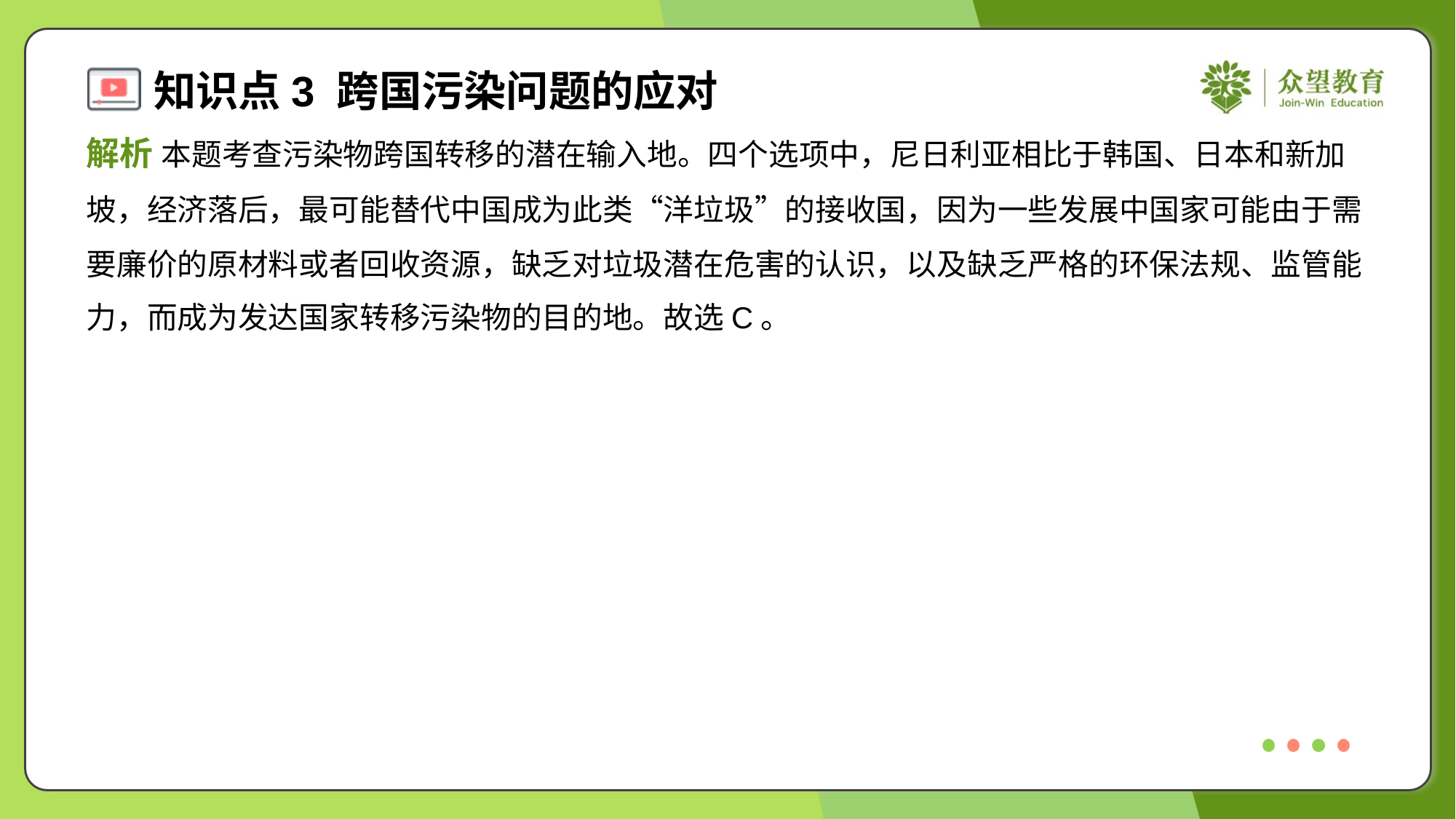

解析 本题考查污染物跨国转移的潜在输入地。四个选项中，尼日利亚相比于韩国、日本和新加
坡，经济落后，最可能替代中国成为此类“洋垃圾”的接收国，因为一些发展中国家可能由于需
要廉价的原材料或者回收资源，缺乏对垃圾潜在危害的认识，以及缺乏严格的环保法规、监管能
力，而成为发达国家转移污染物的目的地。故选C。